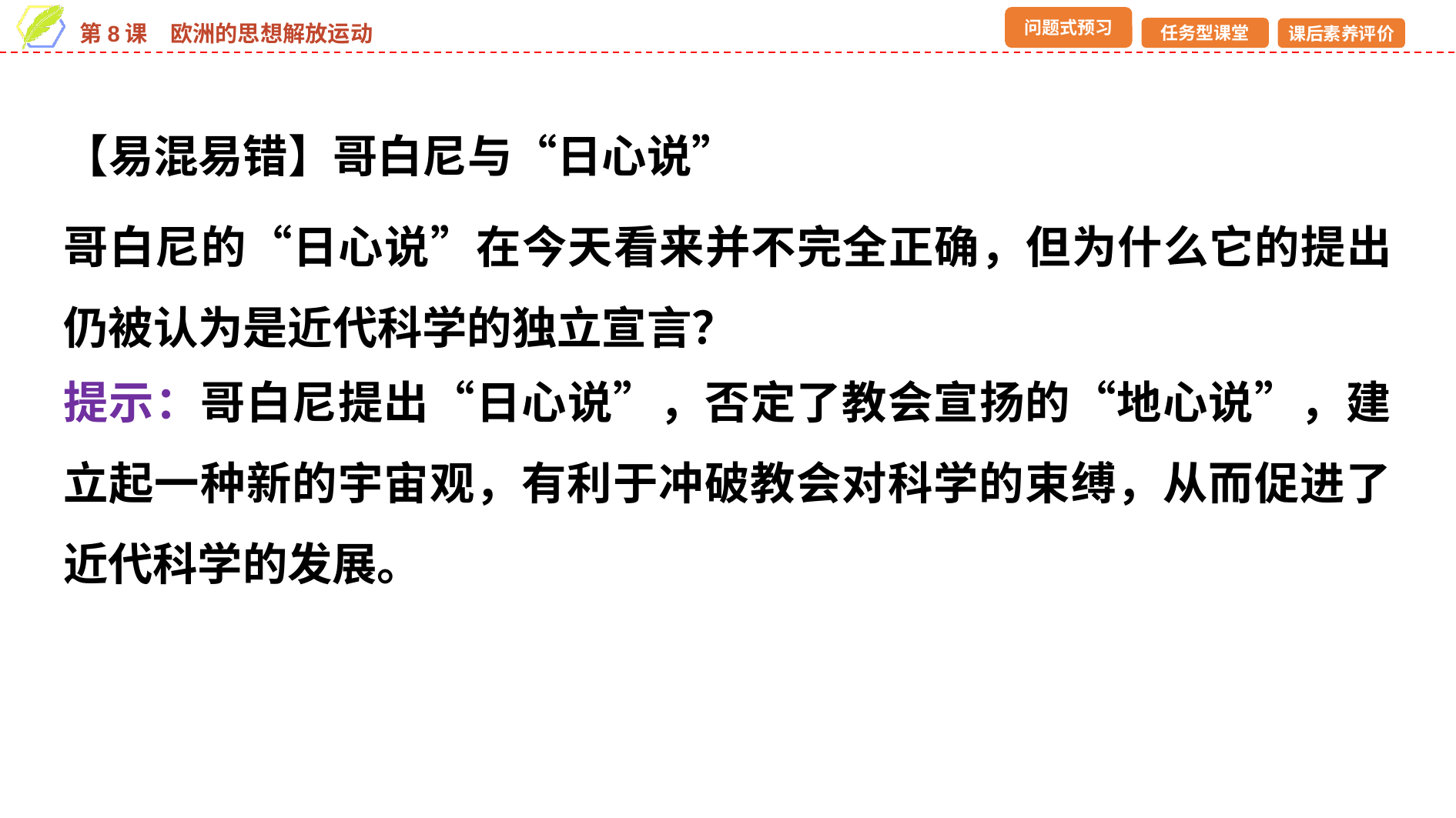

【易混易错】哥白尼与“日心说”
哥白尼的“日心说”在今天看来并不完全正确，但为什么它的提出仍被认为是近代科学的独立宣言？
提示：哥白尼提出“日心说”，否定了教会宣扬的“地心说”，建立起一种新的宇宙观，有利于冲破教会对科学的束缚，从而促进了近代科学的发展。